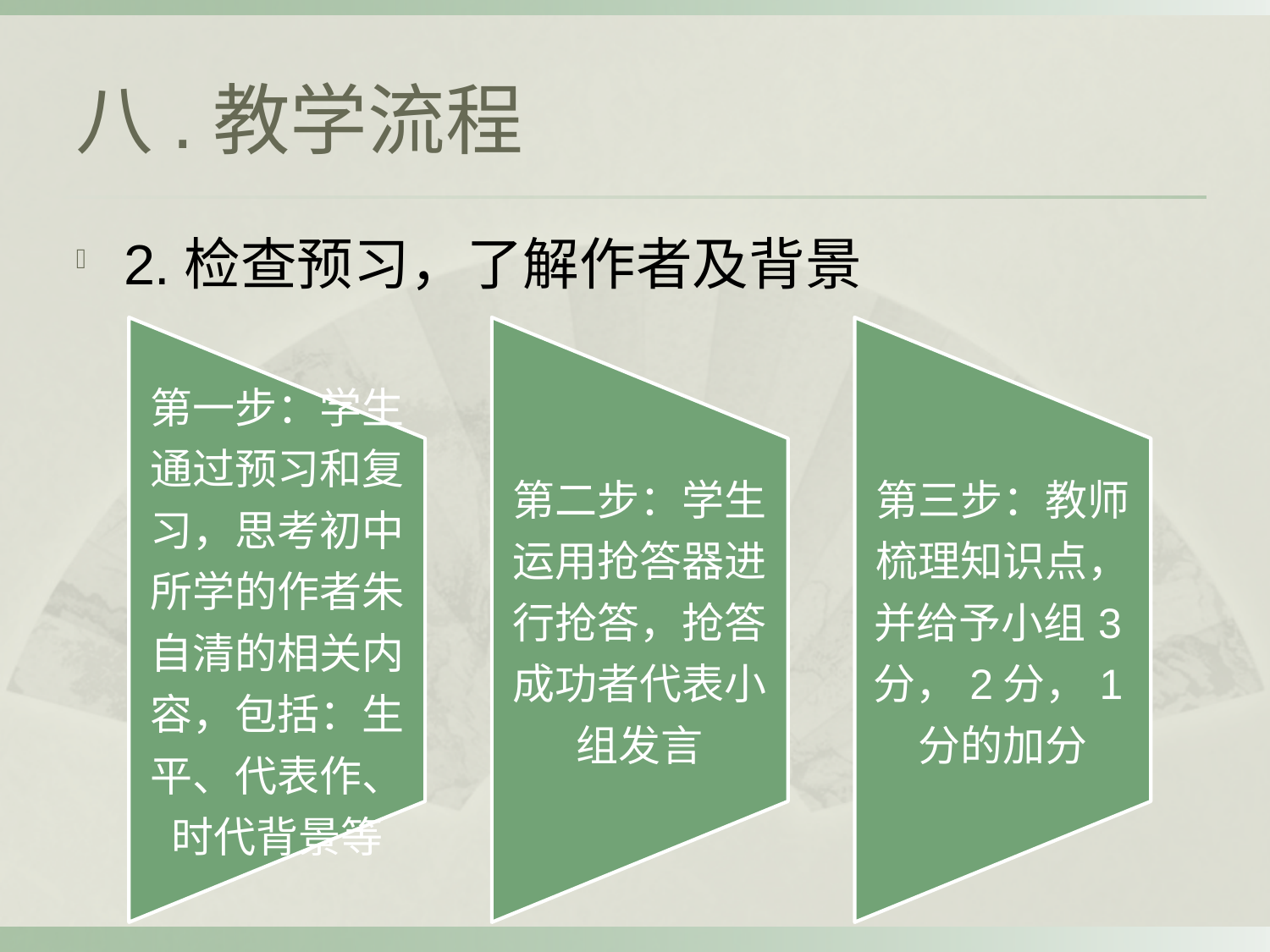

# 八.教学流程
2.检查预习，了解作者及背景
第一步：学生通过预习和复习，思考初中所学的作者朱自清的相关内容，包括：生平、代表作、时代背景等
第二步：学生运用抢答器进行抢答，抢答成功者代表小组发言
第三步：教师梳理知识点，并给予小组3分，2分，1分的加分